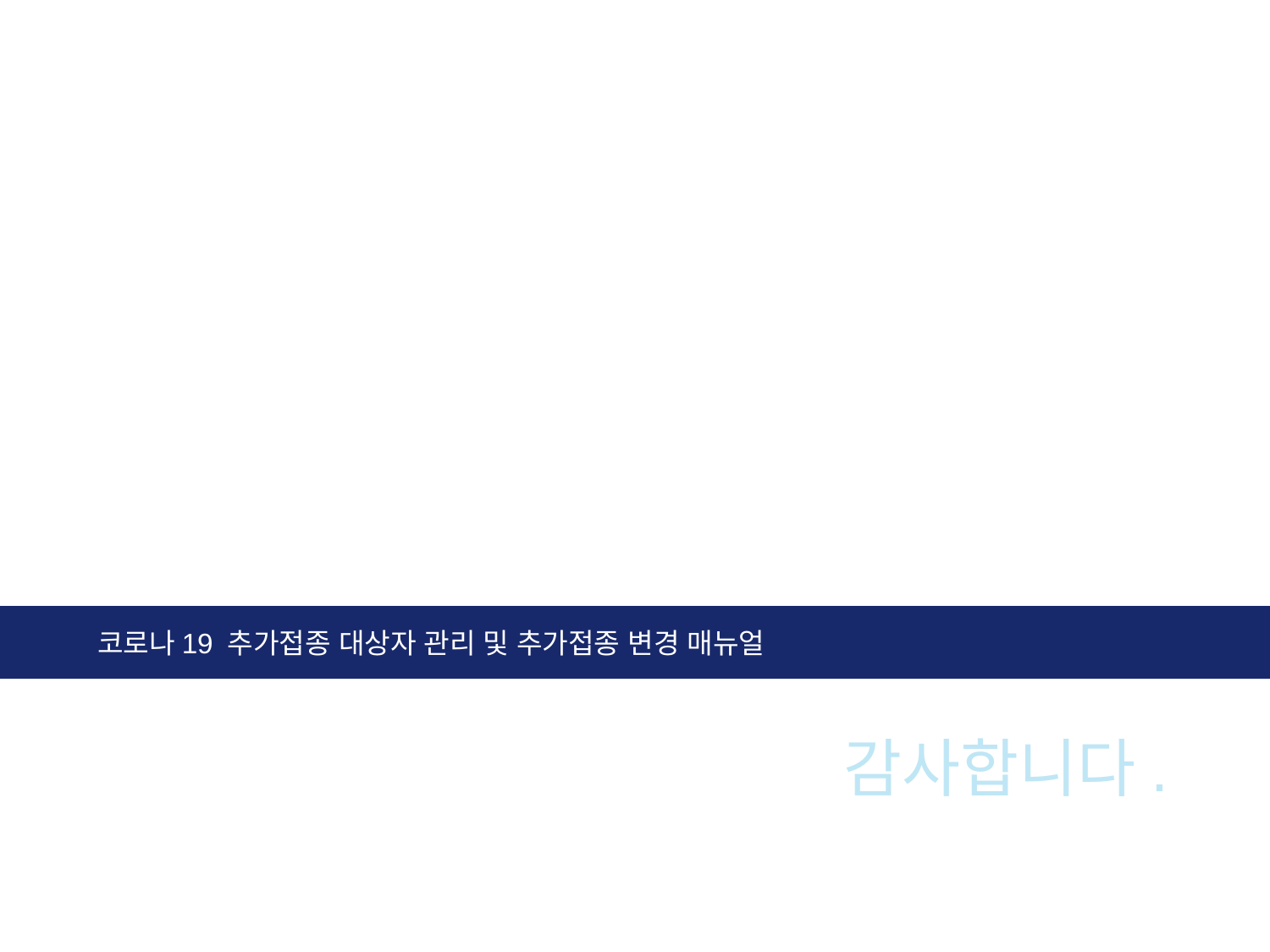

코로나19 추가접종 대상자 관리 및 추가접종 변경 매뉴얼
# 감사합니다.